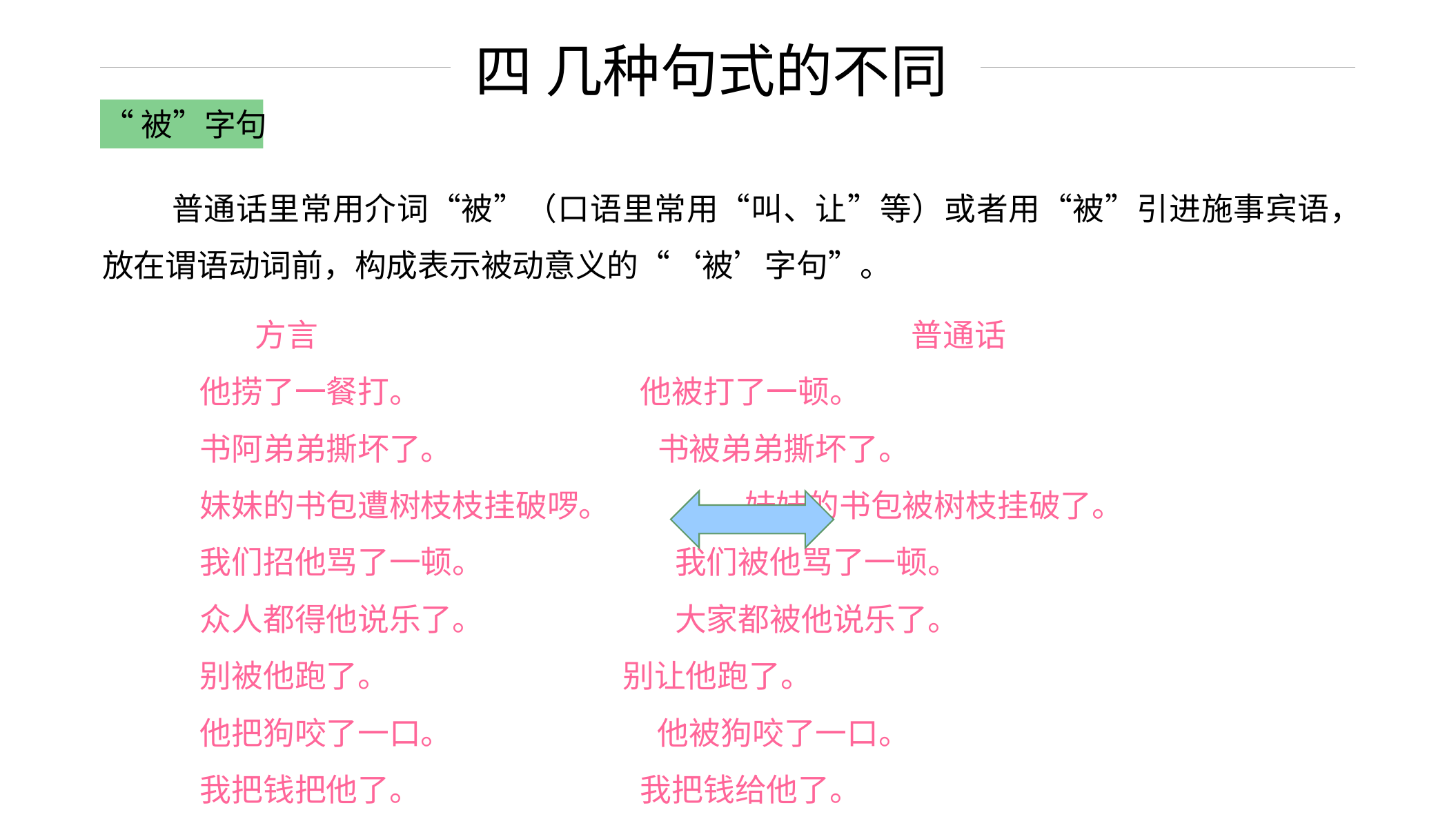

四 几种句式的不同
“被”字句

        普通话里常用介词“被”（口语里常用“叫、让”等）或者用“被”引进施事宾语，放在谓语动词前，构成表示被动意义的“‘被’字句”。
　     方言　　　　　　　　　　　　　　 　　　       普通话
他捞了一餐打。                               他被打了一顿。
书阿弟弟撕坏了。                             书被弟弟撕坏了。
妹妹的书包遭树枝枝挂破啰。                   妹妹的书包被树枝挂破了。
我们招他骂了一顿。                           我们被他骂了一顿。
众人都得他说乐了。                           大家都被他说乐了。
别被他跑了。                                 别让他跑了。
他把狗咬了一口。                             他被狗咬了一口。
我把钱把他了。                               我把钱给他了。